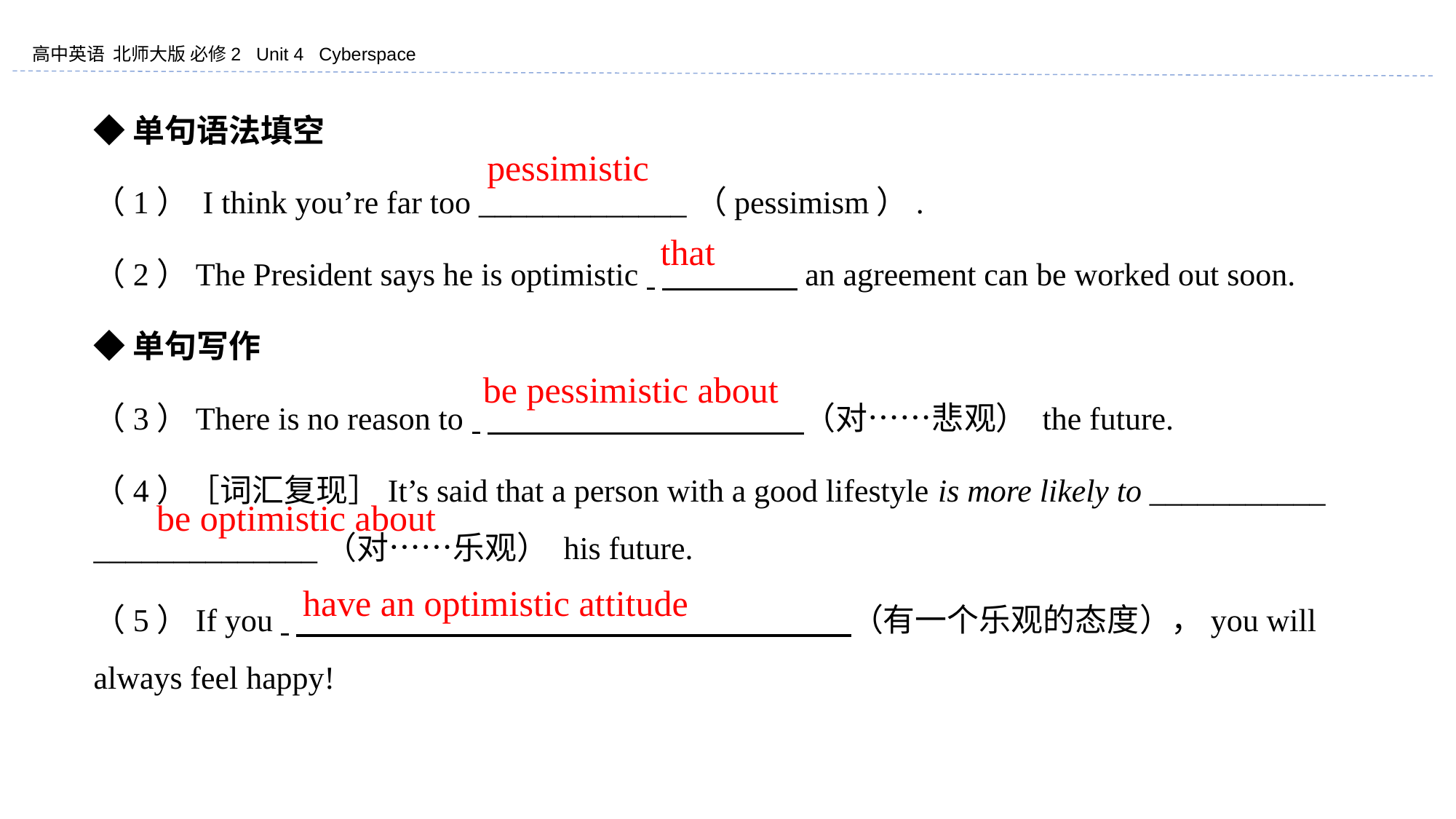

◆单句语法填空
（1） I think you’re far too _____________（pessimism）.
（2）The President says he is optimistic  　　　　 an agreement can be worked out soon.
◆单句写作
（3）There is no reason to  　　　　  　　　　  　（对……悲观） the future.
（4）［词汇复现］It’s said that a person with a good lifestyle is more likely to ___________ ______________（对……乐观） his future.
（5）If you  　　　　  　　　　  　　　　  　　　　（有一个乐观的态度），you will always feel happy!

pessimistic

that

be pessimistic about

　be optimistic about

have an optimistic attitude